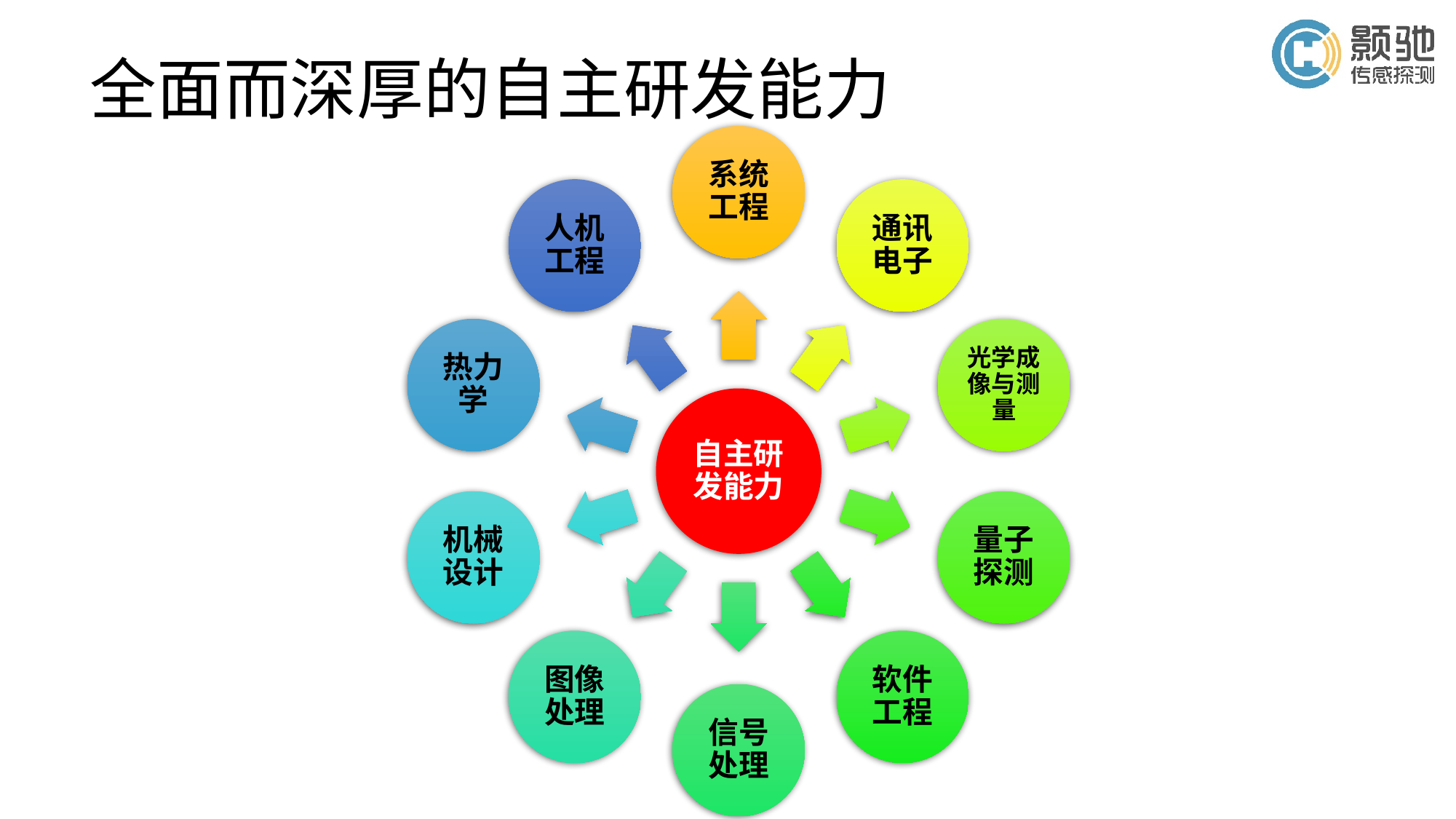

# 全面而深厚的自主研发能力
自主研发能力

系统工程

通讯电子

光学成像与测量

量子探测

软件工程

信号处理

图像处理

机械设计

热力学

人机工程